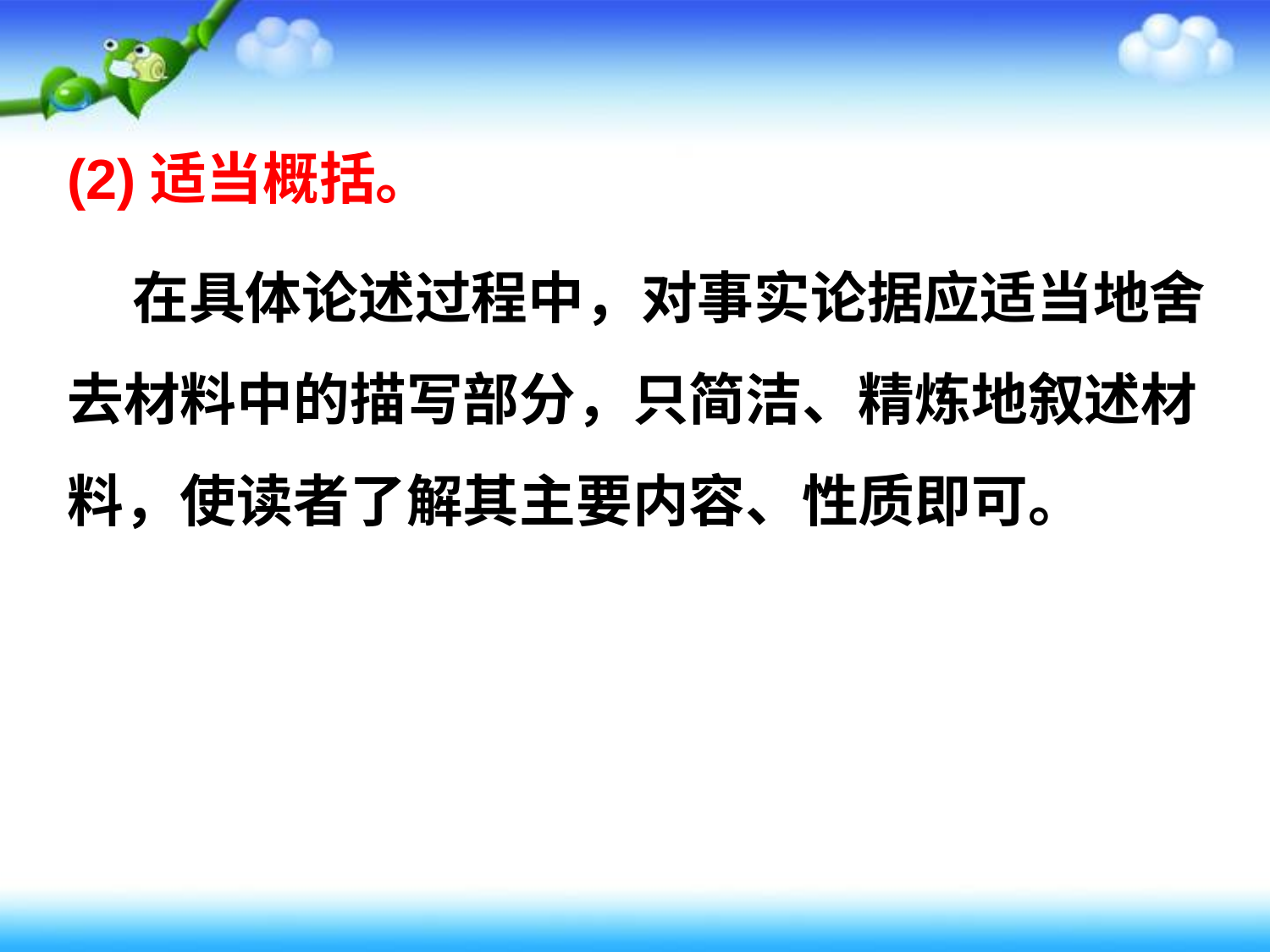

(2)适当概括。
    在具体论述过程中，对事实论据应适当地舍去材料中的描写部分，只简洁、精炼地叙述材料，使读者了解其主要内容、性质即可。